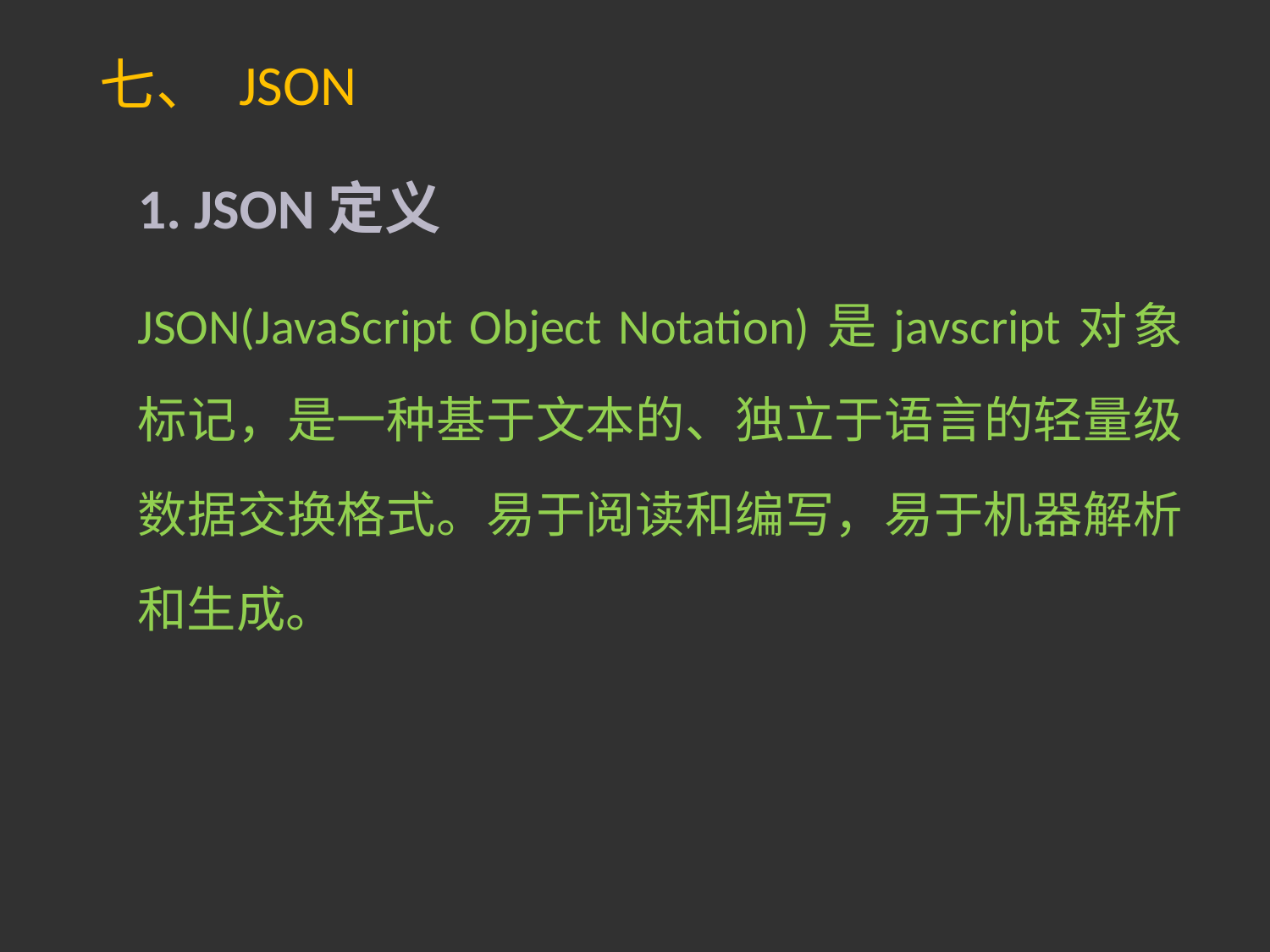

# 七、 JSON
1. JSON定义
JSON(JavaScript Object Notation)是javscript对象标记，是一种基于文本的、独立于语言的轻量级数据交换格式。易于阅读和编写，易于机器解析和生成。